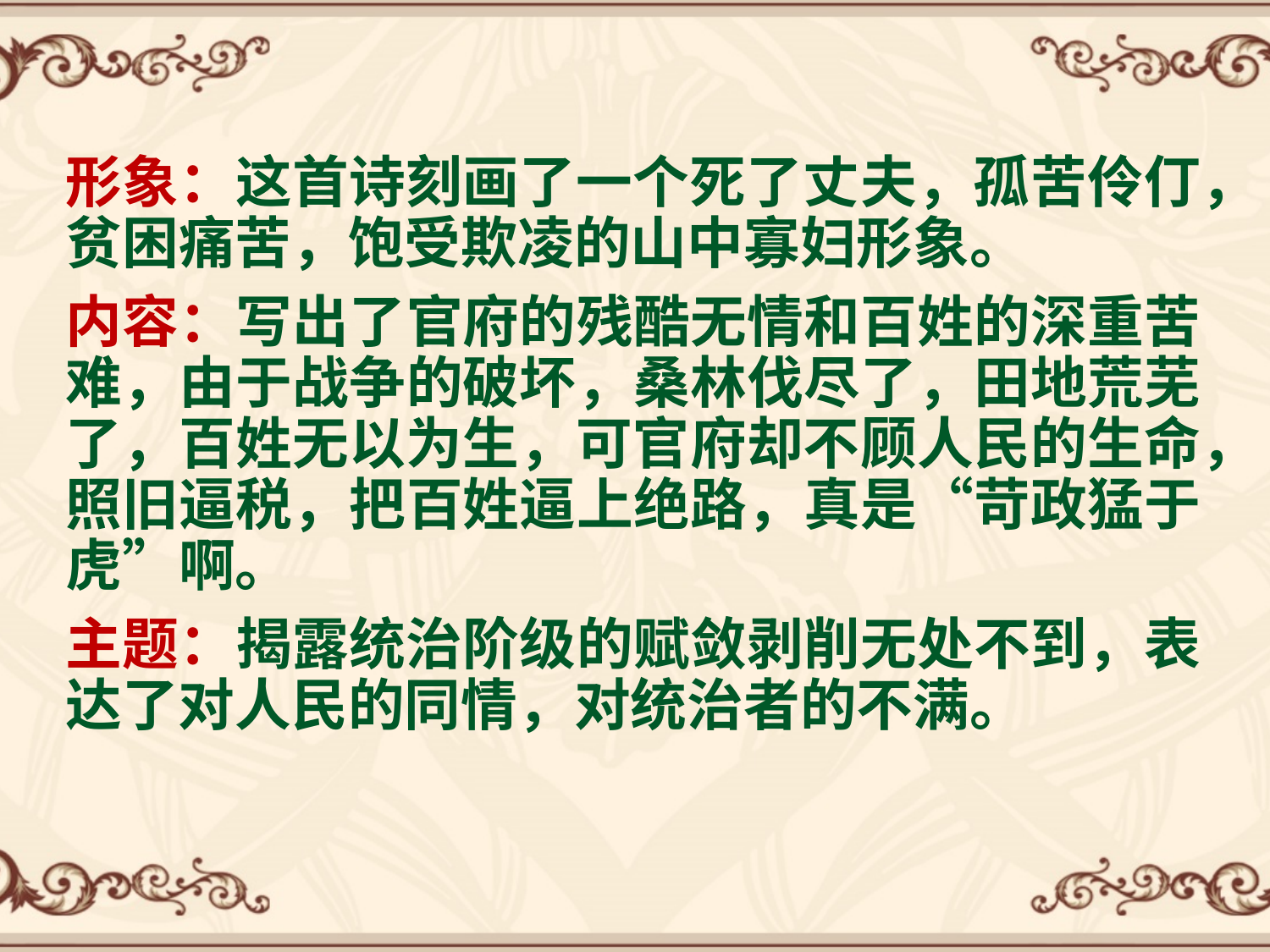

形象：这首诗刻画了一个死了丈夫，孤苦伶仃，贫困痛苦，饱受欺凌的山中寡妇形象。
内容：写出了官府的残酷无情和百姓的深重苦难，由于战争的破坏，桑林伐尽了，田地荒芜了，百姓无以为生，可官府却不顾人民的生命，照旧逼税，把百姓逼上绝路，真是“苛政猛于虎”啊。
主题：揭露统治阶级的赋敛剥削无处不到，表达了对人民的同情，对统治者的不满。